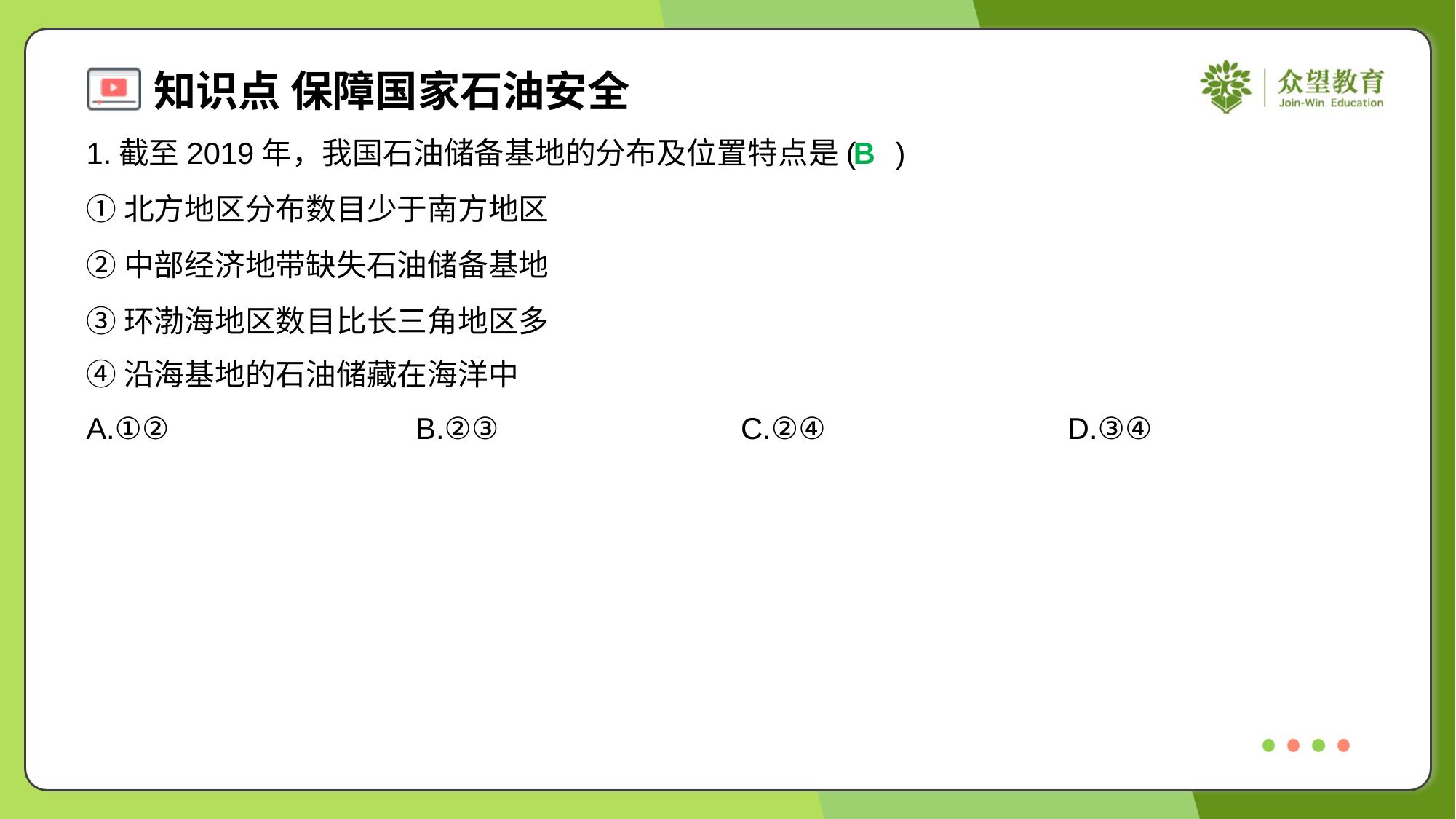

1.截至2019年，我国石油储备基地的分布及位置特点是(     )
B
①北方地区分布数目少于南方地区
②中部经济地带缺失石油储备基地
③环渤海地区数目比长三角地区多
④沿海基地的石油储藏在海洋中
A.①②	B.②③	C.②④	D.③④